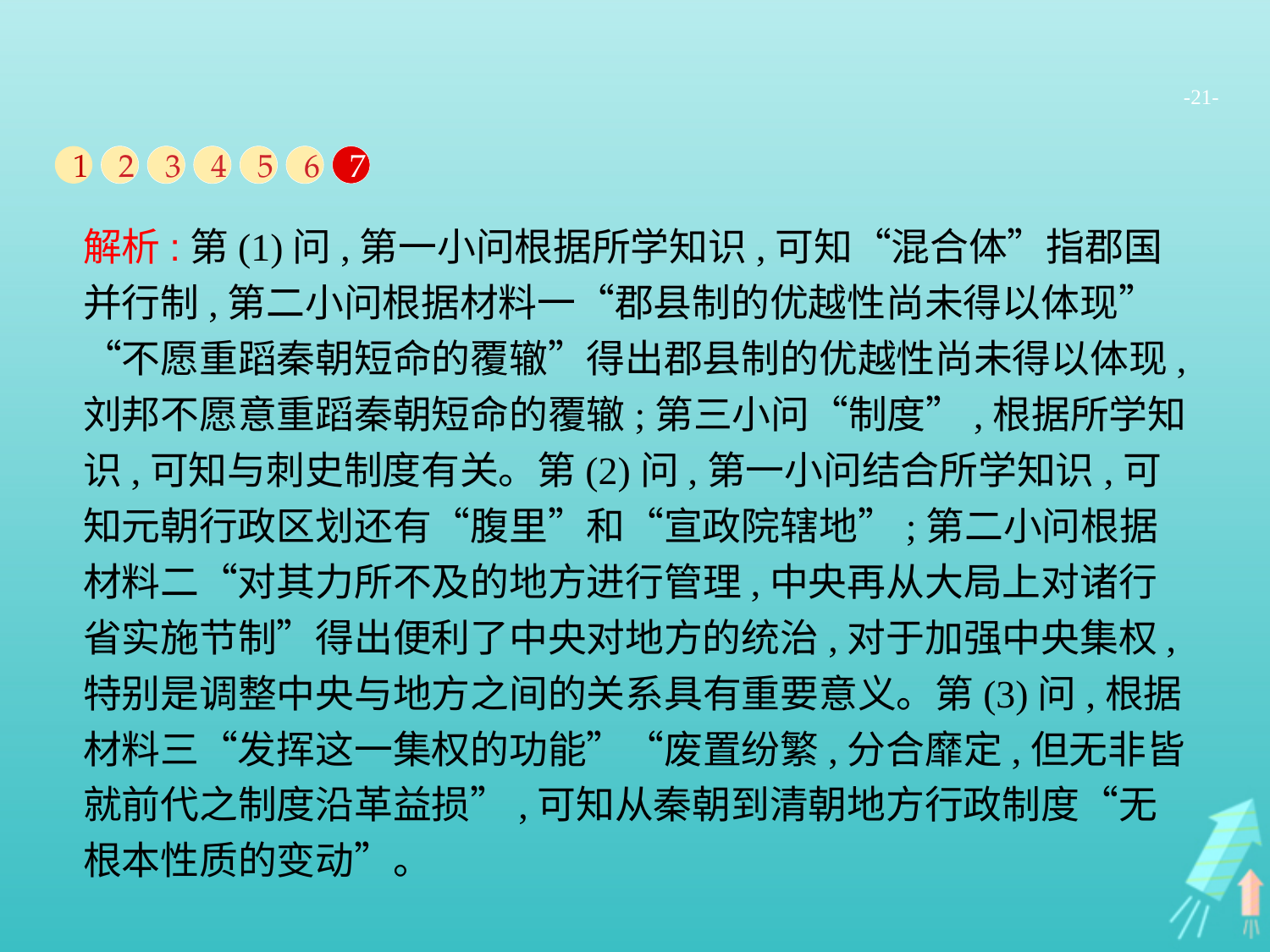

-21-
1
2
3
4
5
6
7
解析:第(1)问,第一小问根据所学知识,可知“混合体”指郡国并行制,第二小问根据材料一“郡县制的优越性尚未得以体现”“不愿重蹈秦朝短命的覆辙”得出郡县制的优越性尚未得以体现,刘邦不愿意重蹈秦朝短命的覆辙;第三小问“制度”,根据所学知识,可知与刺史制度有关。第(2)问,第一小问结合所学知识,可知元朝行政区划还有“腹里”和“宣政院辖地”;第二小问根据材料二“对其力所不及的地方进行管理,中央再从大局上对诸行省实施节制”得出便利了中央对地方的统治,对于加强中央集权,特别是调整中央与地方之间的关系具有重要意义。第(3)问,根据材料三“发挥这一集权的功能”“废置纷繁,分合靡定,但无非皆就前代之制度沿革益损”,可知从秦朝到清朝地方行政制度“无根本性质的变动”。